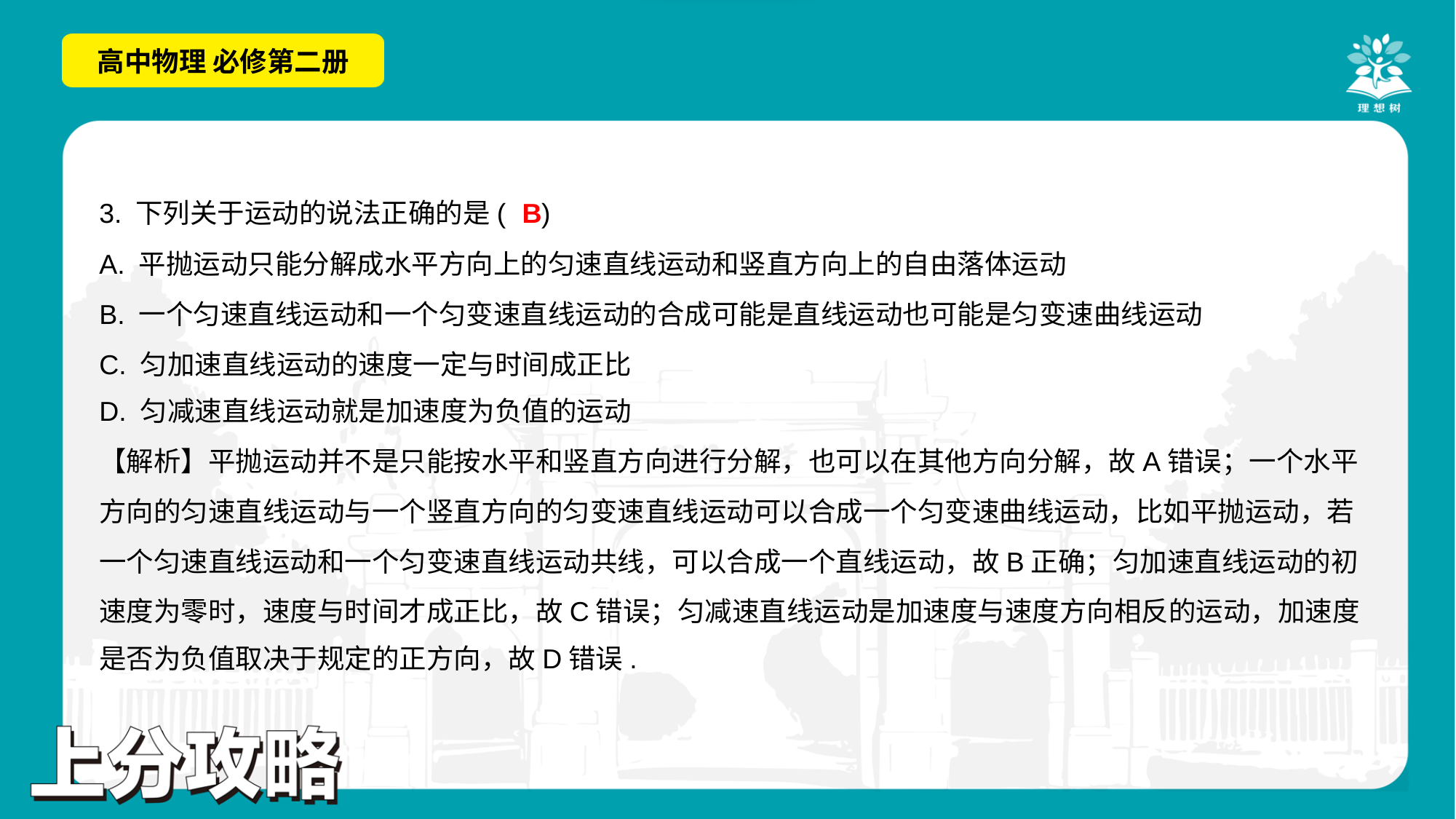

B
3. 下列关于运动的说法正确的是(     )
A. 平抛运动只能分解成水平方向上的匀速直线运动和竖直方向上的自由落体运动
B. 一个匀速直线运动和一个匀变速直线运动的合成可能是直线运动也可能是匀变速曲线运动
C. 匀加速直线运动的速度一定与时间成正比
D. 匀减速直线运动就是加速度为负值的运动
【解析】平抛运动并不是只能按水平和竖直方向进行分解，也可以在其他方向分解，故A错误；一个水平
方向的匀速直线运动与一个竖直方向的匀变速直线运动可以合成一个匀变速曲线运动，比如平抛运动，若
一个匀速直线运动和一个匀变速直线运动共线，可以合成一个直线运动，故B正确；匀加速直线运动的初
速度为零时，速度与时间才成正比，故C错误；匀减速直线运动是加速度与速度方向相反的运动，加速度
是否为负值取决于规定的正方向，故D错误.